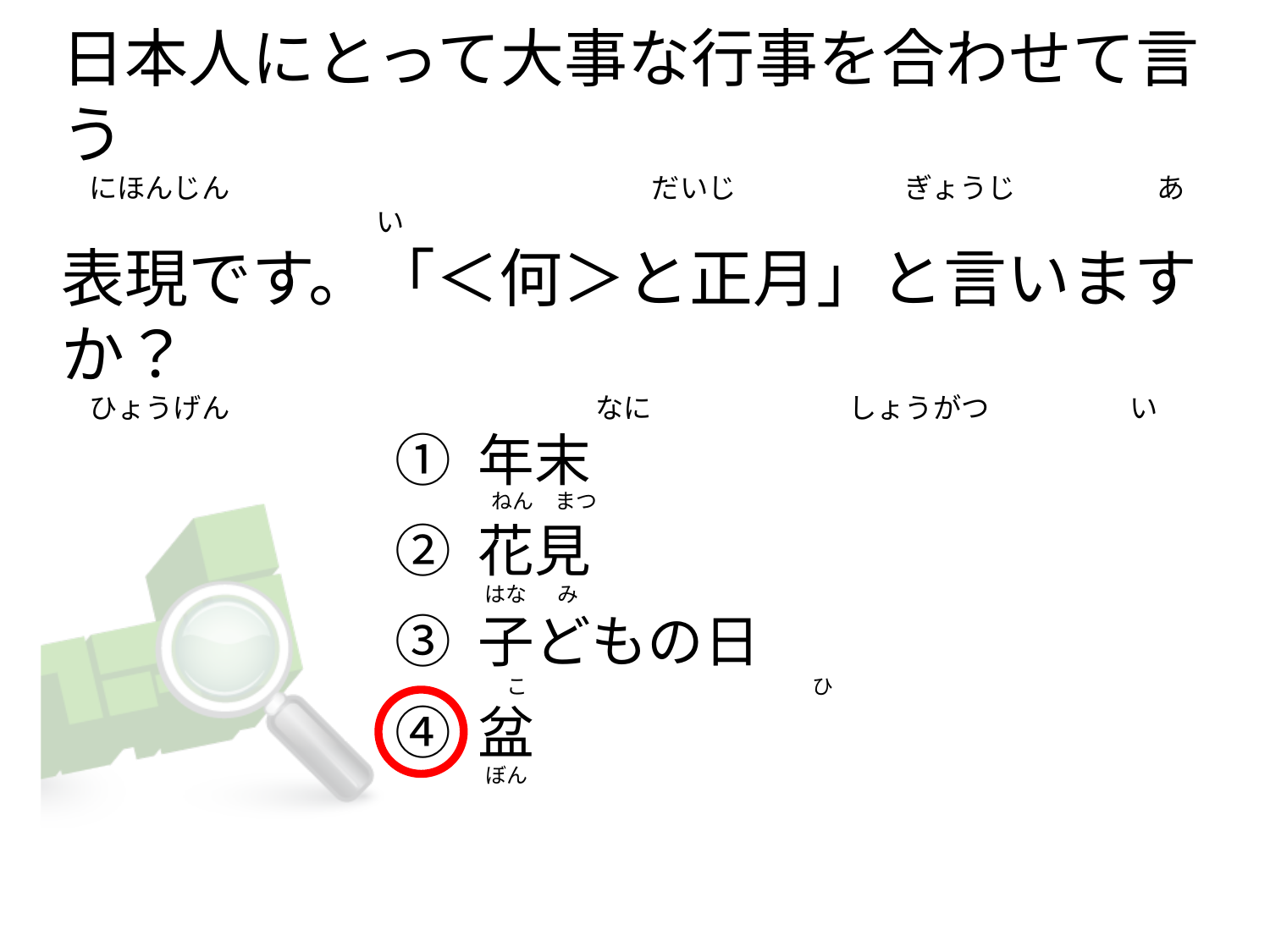

# 日本人にとって大事な行事を合わせて言う 　にほんじん　　　　　　　　　　　　　　　だいじ　　　　　　ぎょうじ　　　　　あ　　　　　　　　 　　　い 表現です。「＜何＞と正月」と言いますか？ 　ひょうげん　　　　　　　　　　　　　なに　　　　　　　しょうがつ　　　　　い
① 年末
② 花見
③ 子どもの日
④ 盆
　  　ねん　まつ
　    はな　  み
　　　 こ　　  　　　　　　　　　　　ひ

 　ぼん